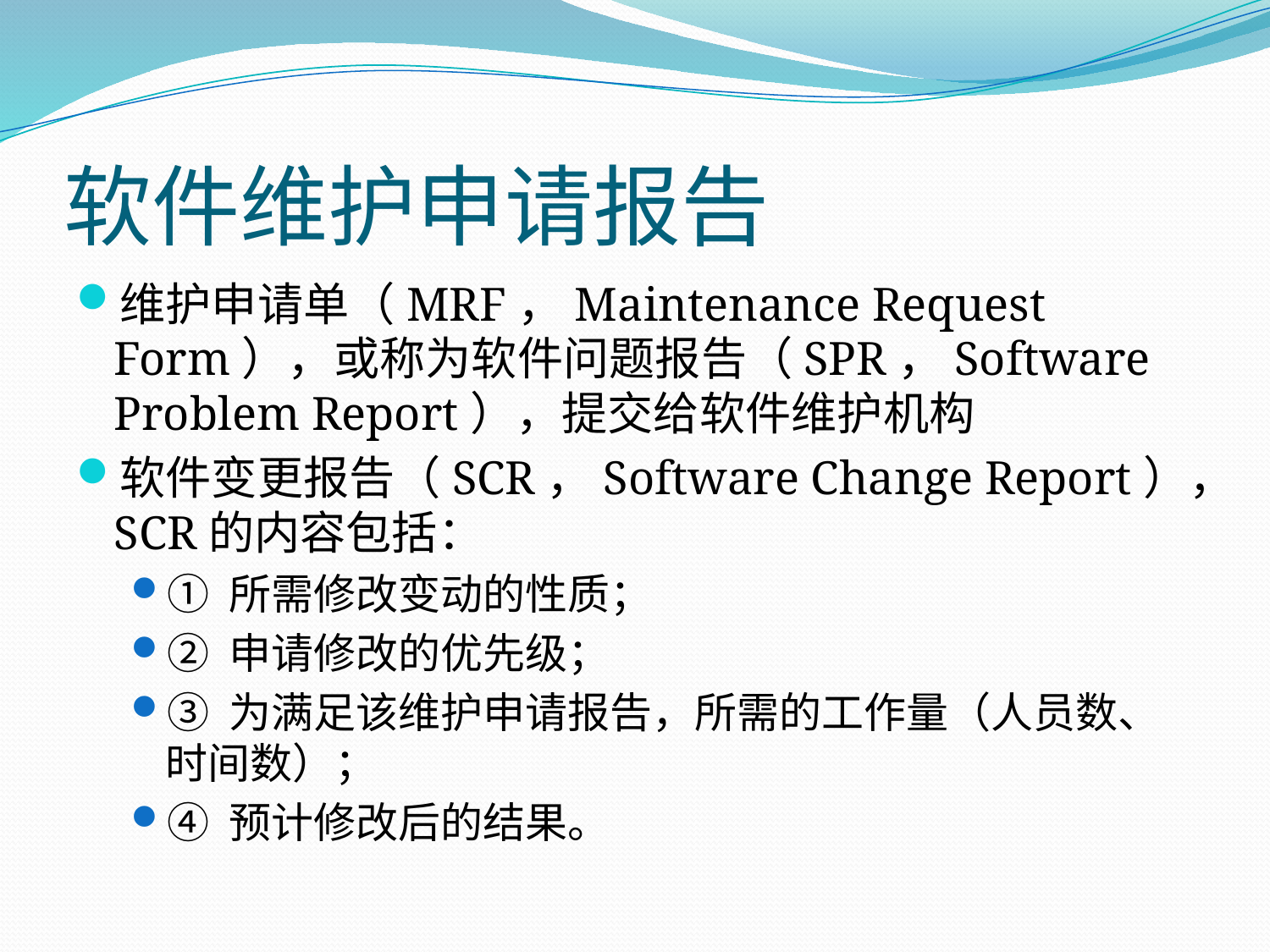

# 软件维护申请报告
维护申请单（MRF，Maintenance Request Form），或称为软件问题报告（SPR，Software Problem Report），提交给软件维护机构
软件变更报告（SCR，Software Change Report），SCR的内容包括：
① 所需修改变动的性质；
② 申请修改的优先级；
③ 为满足该维护申请报告，所需的工作量（人员数、时间数）；
④ 预计修改后的结果。